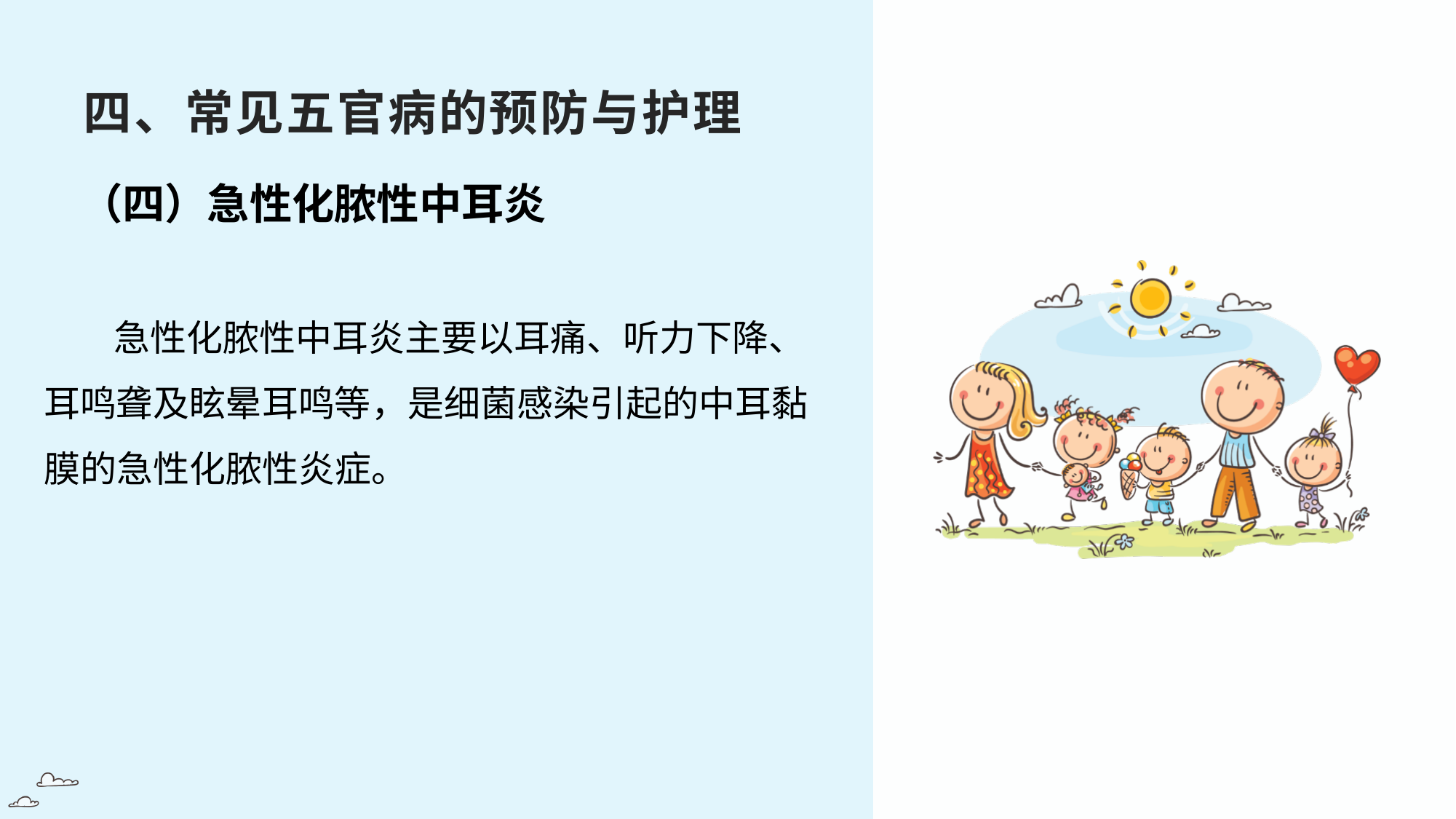

四、常见五官病的预防与护理
（四）急性化脓性中耳炎

   急性化脓性中耳炎主要以耳痛、听力下降、耳鸣聋及眩晕耳鸣等，是细菌感染引起的中耳黏膜的急性化脓性炎症。